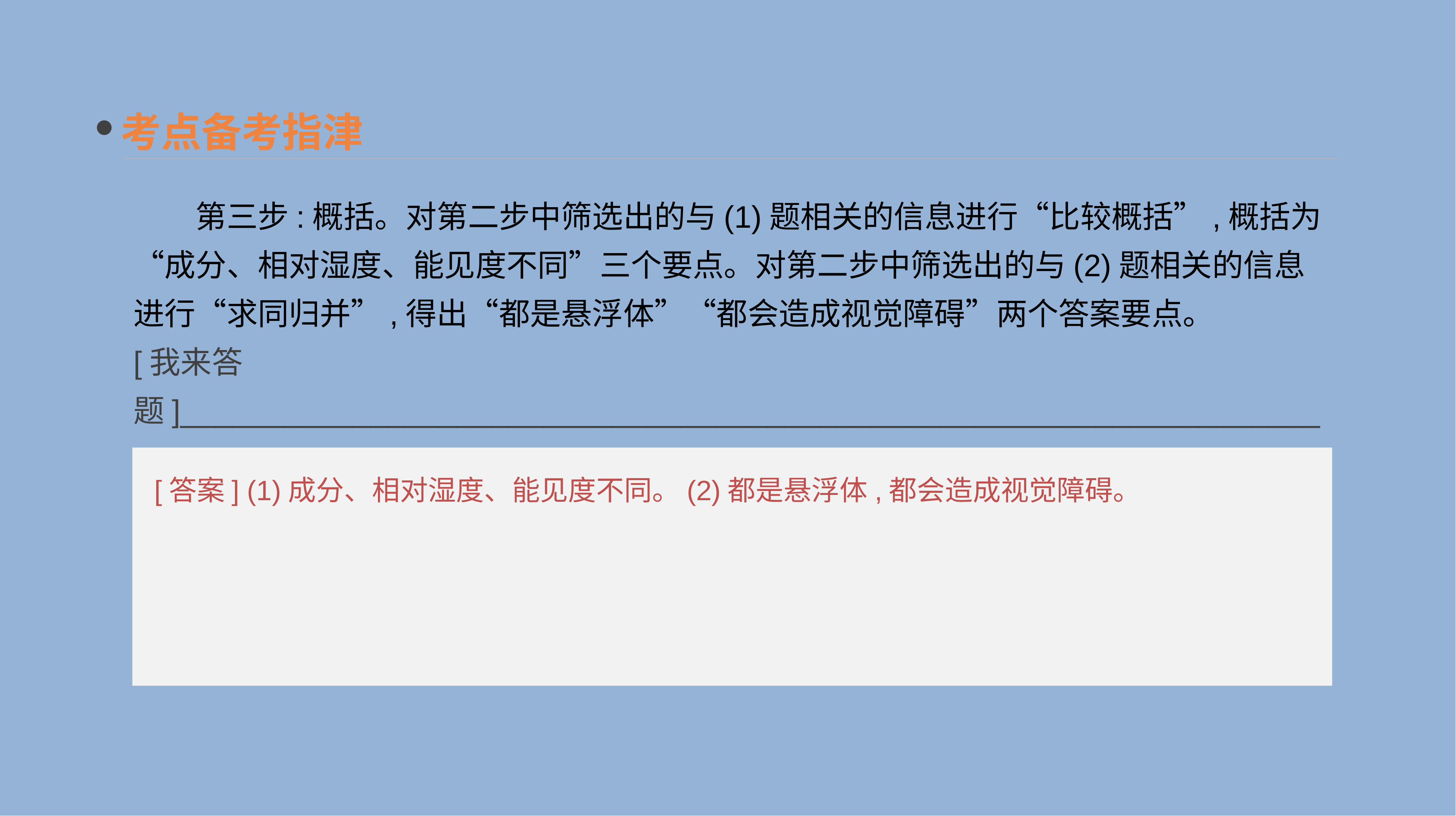

考点备考指津

　　第三步:概括。对第二步中筛选出的与(1)题相关的信息进行“比较概括”,概括为“成分、相对湿度、能见度不同”三个要点。对第二步中筛选出的与(2)题相关的信息进行“求同归并”,得出“都是悬浮体”“都会造成视觉障碍”两个答案要点。
[我来答题]___________________________________________________________________________
_____________________________________________________________________________________

 [答案] (1)成分、相对湿度、能见度不同。(2)都是悬浮体,都会造成视觉障碍。